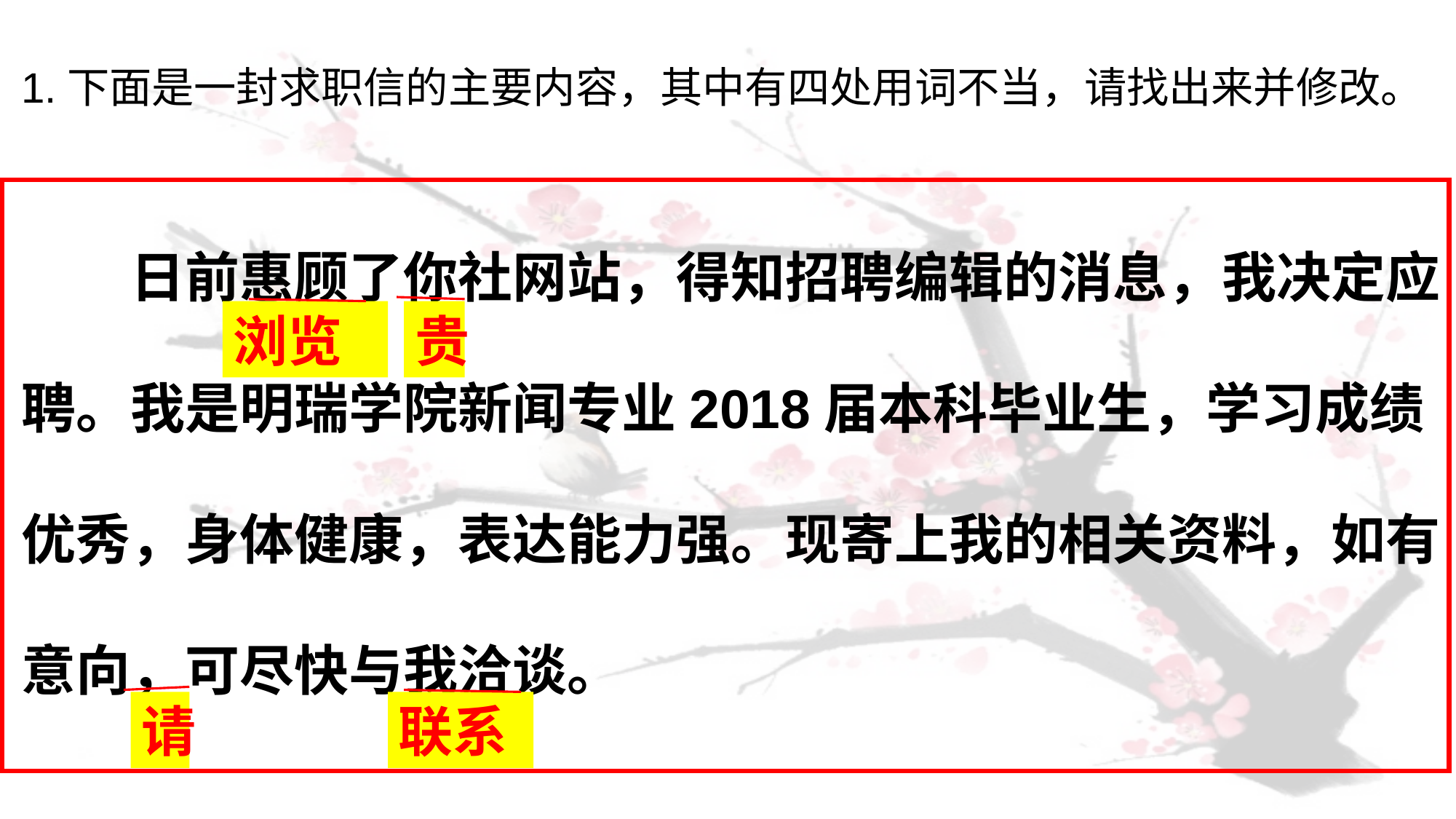

1.下面是一封求职信的主要内容，其中有四处用词不当，请找出来并修改。

日前惠顾了你社网站，得知招聘编辑的消息，我决定应聘。我是明瑞学院新闻专业2018届本科毕业生，学习成绩优秀，身体健康，表达能力强。现寄上我的相关资料，如有意向，可尽快与我洽谈。

浏览
贵
请
联系